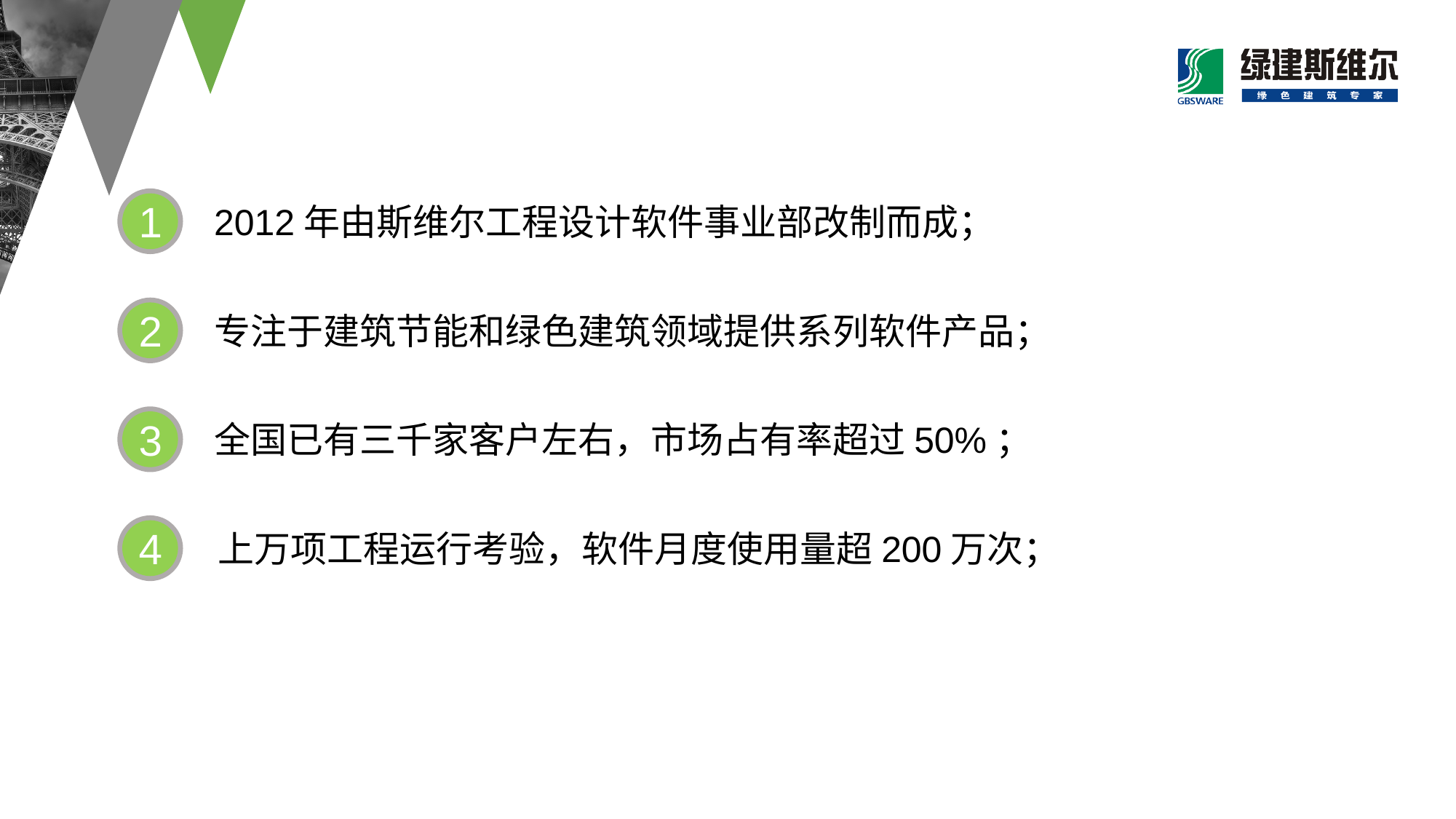

1

2012年由斯维尔工程设计软件事业部改制而成；

2

专注于建筑节能和绿色建筑领域提供系列软件产品；

3

全国已有三千家客户左右，市场占有率超过50%；

4

上万项工程运行考验，软件月度使用量超200万次；